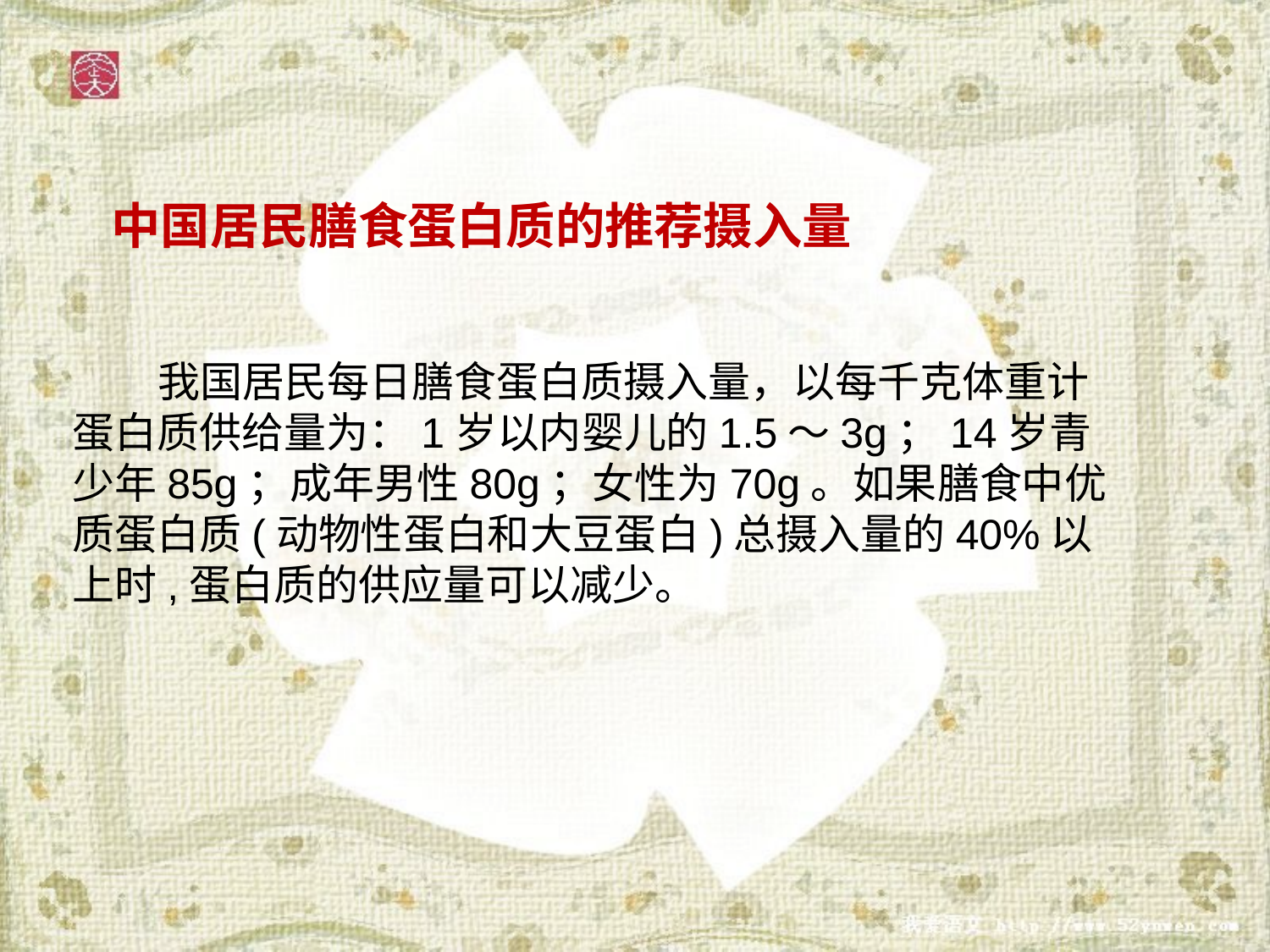

中国居民膳食蛋白质的推荐摄入量
    我国居民每日膳食蛋白质摄入量，以每千克体重计蛋白质供给量为：1岁以内婴儿的1.5～3g；14岁青少年85g；成年男性80g；女性为70g。如果膳食中优质蛋白质(动物性蛋白和大豆蛋白)总摄入量的40%以上时,蛋白质的供应量可以减少。